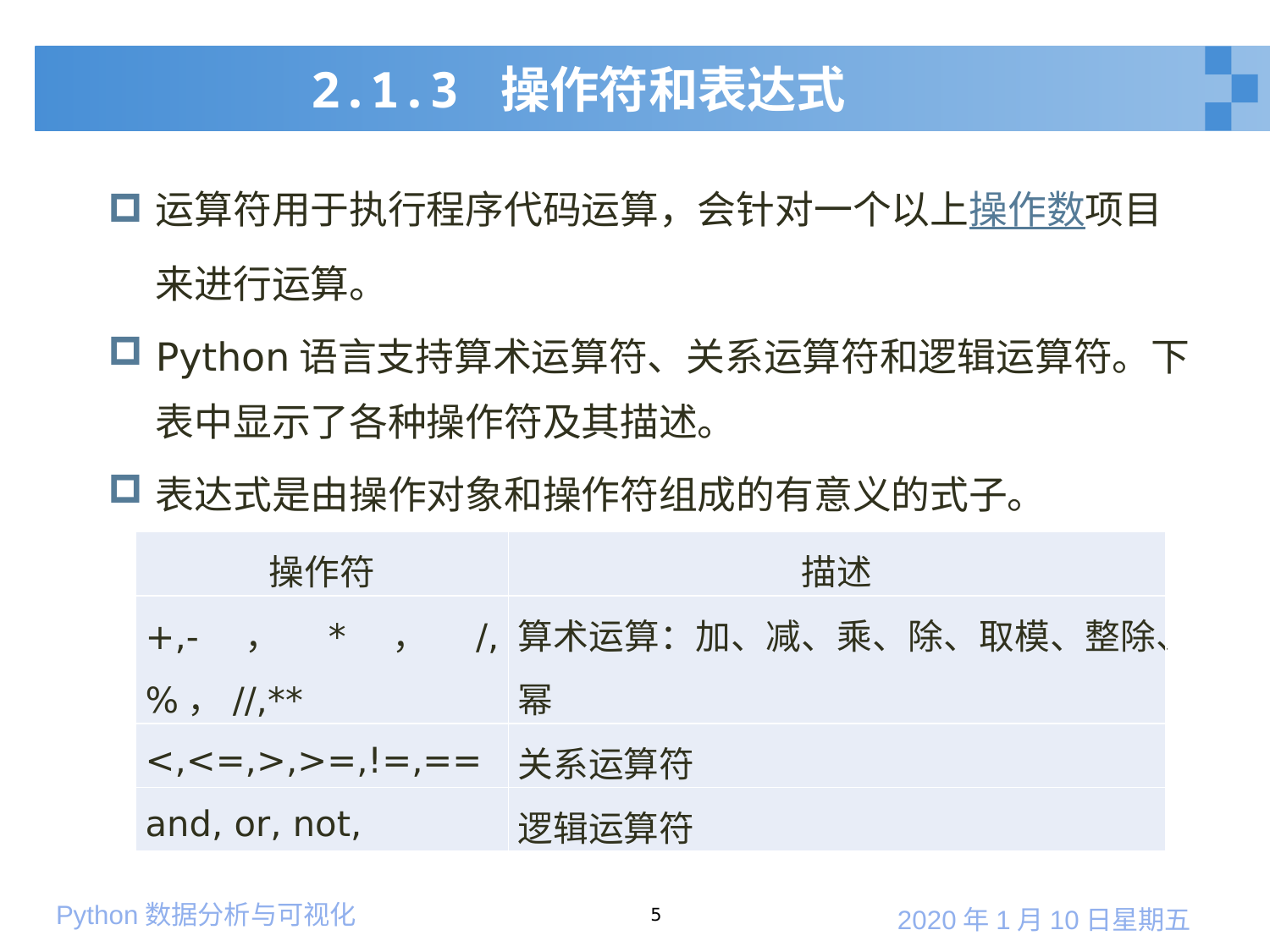

# 2.1.3 操作符和表达式
运算符用于执行程序代码运算，会针对一个以上操作数项目来进行运算。
Python语言支持算术运算符、关系运算符和逻辑运算符。下表中显示了各种操作符及其描述。
表达式是由操作对象和操作符组成的有意义的式子。

| 操作符 | 描述 |
| --- | --- |
| +,-，\*，/,%，//,\*\* | 算术运算：加、减、乘、除、取模、整除、幂 |
| <,<=,>,>=,!=,== | 关系运算符 |
| and, or, not, | 逻辑运算符 |
5
2020年1月10日星期五